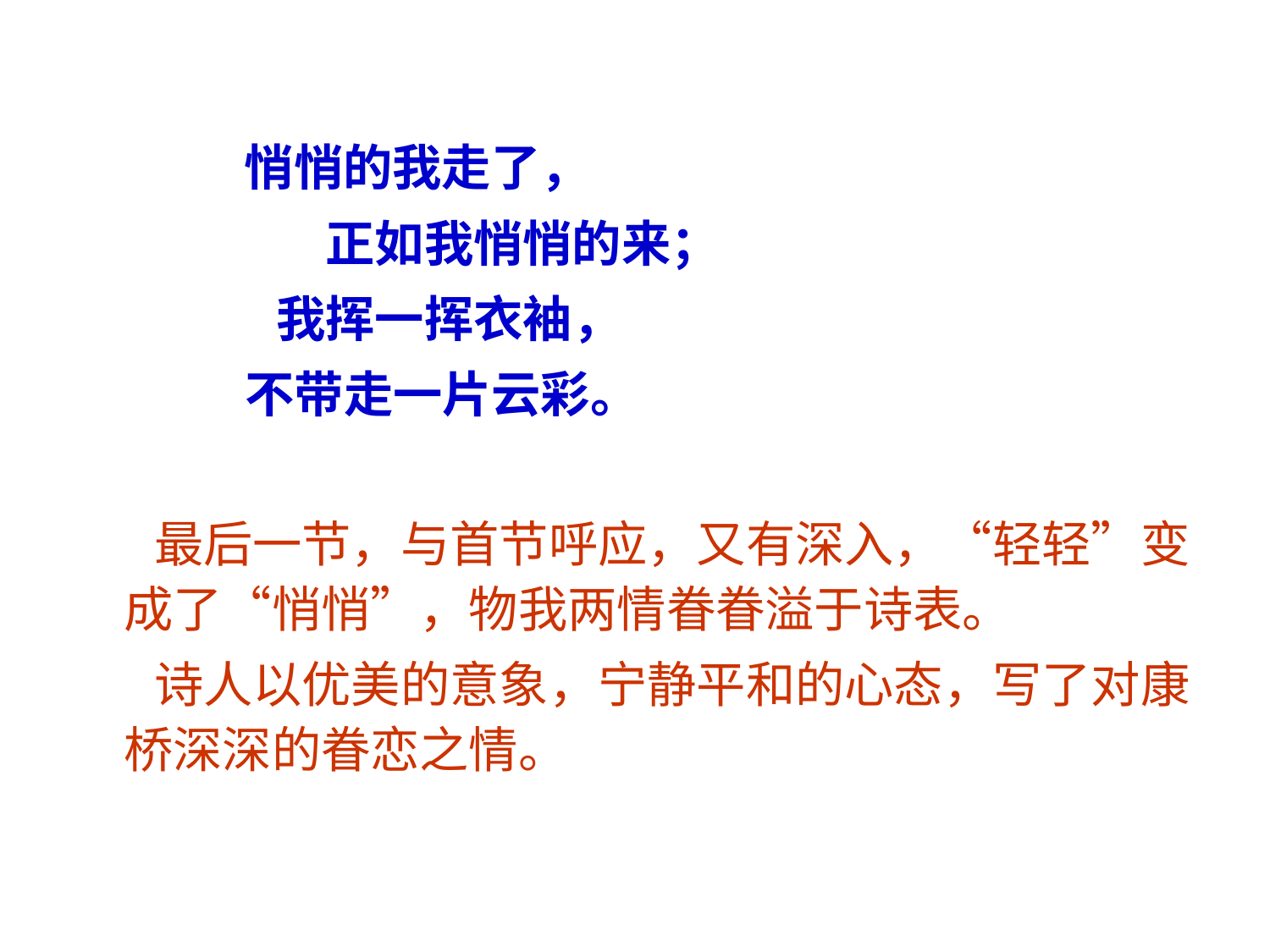

悄悄的我走了，
  　　　      正如我悄悄的来；
   　　     我挥一挥衣袖，
              不带走一片云彩。

      最后一节，与首节呼应，又有深入，“轻轻”变成了“悄悄”，物我两情眷眷溢于诗表。
      诗人以优美的意象，宁静平和的心态，写了对康桥深深的眷恋之情。